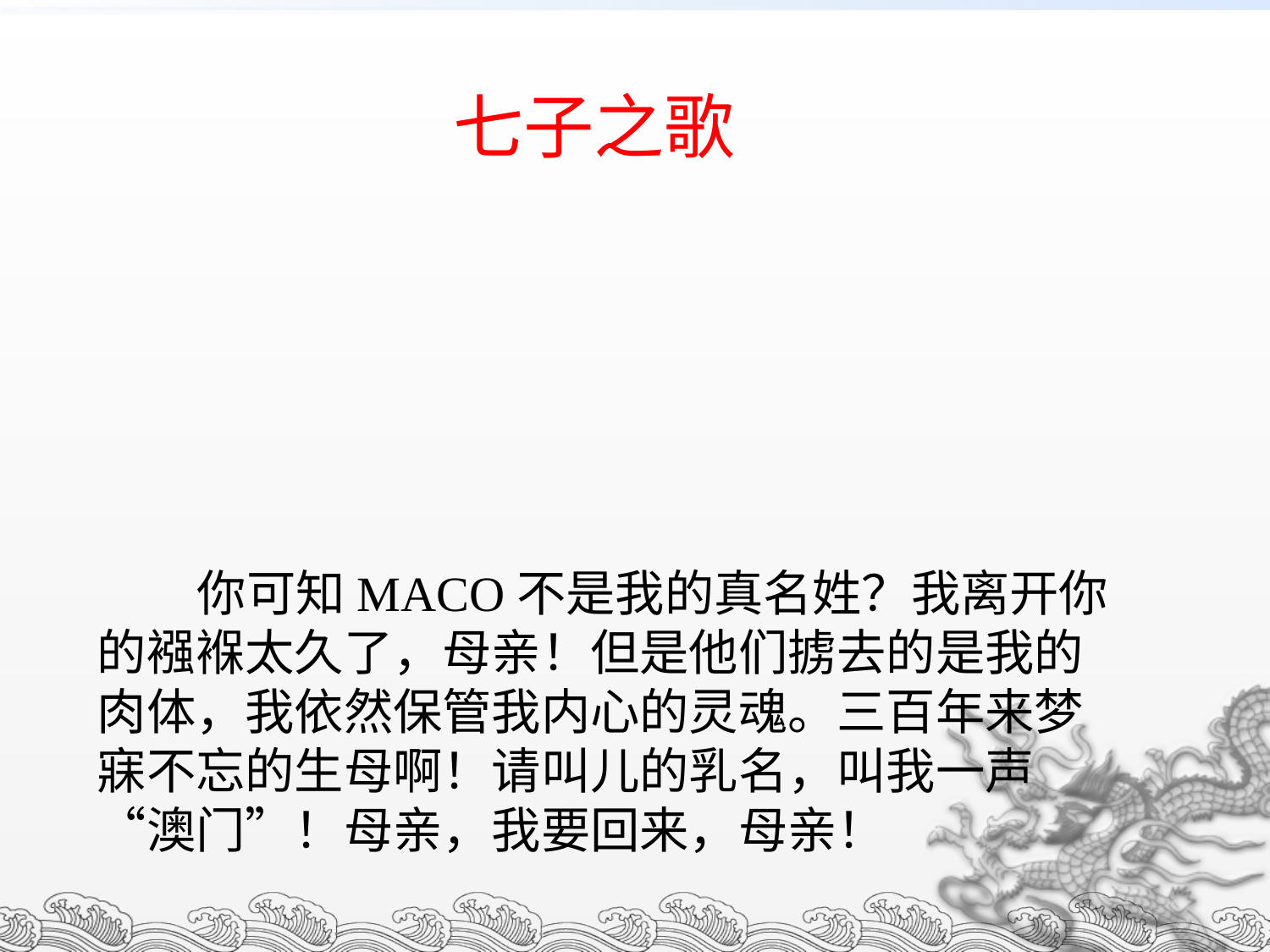

七子之歌

        你可知MACO不是我的真名姓？我离开你的襁褓太久了，母亲！但是他们掳去的是我的肉体，我依然保管我内心的灵魂。三百年来梦寐不忘的生母啊！请叫儿的乳名，叫我一声“澳门”！母亲，我要回来，母亲！